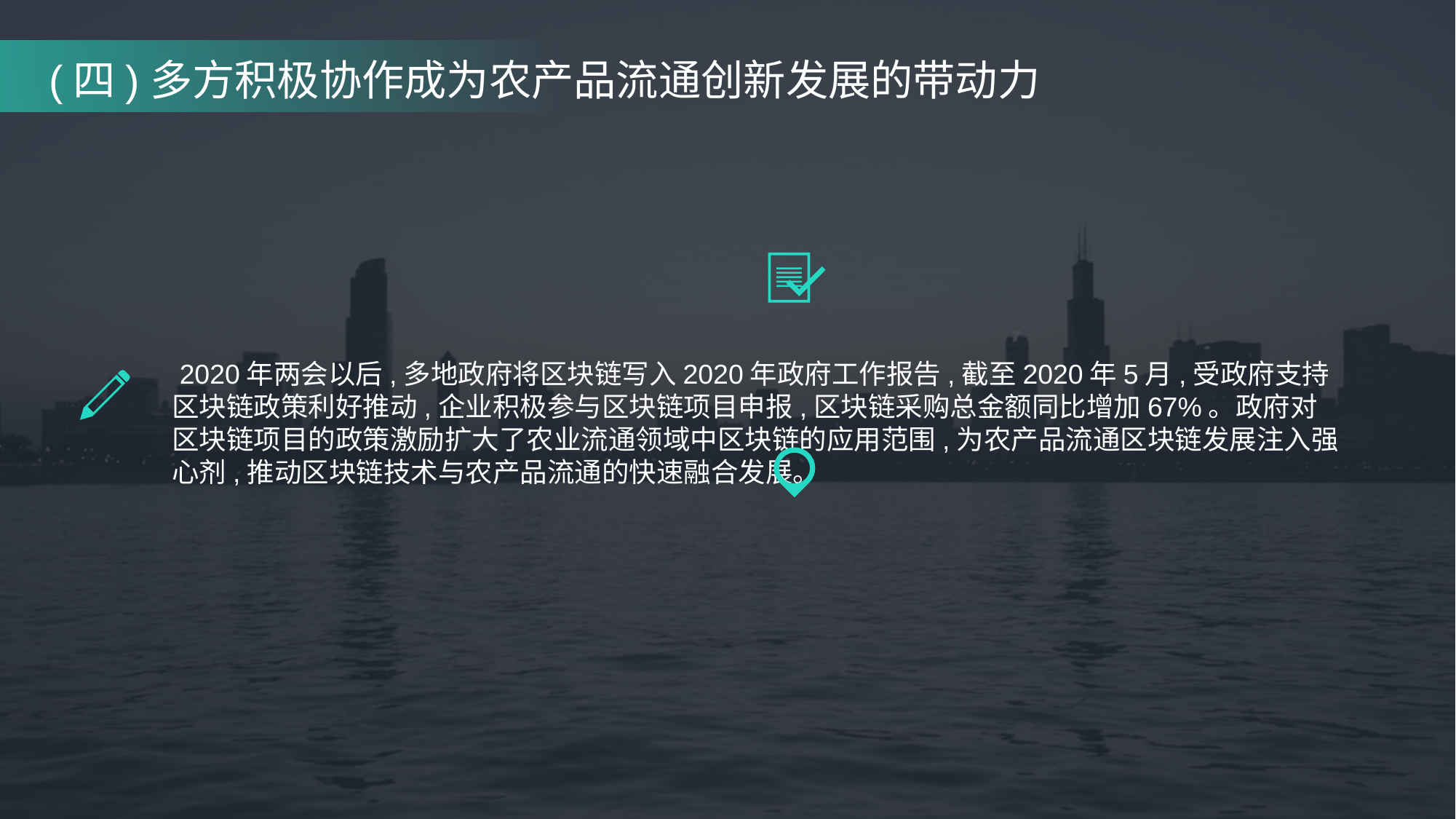

# (四)多方积极协作成为农产品流通创新发展的带动力

 2020年两会以后,多地政府将区块链写入2020年政府工作报告,截至2020年5月,受政府支持区块链政策利好推动,企业积极参与区块链项目申报,区块链采购总金额同比增加67%。政府对区块链项目的政策激励扩大了农业流通领域中区块链的应用范围,为农产品流通区块链发展注入强心剂,推动区块链技术与农产品流通的快速融合发展。